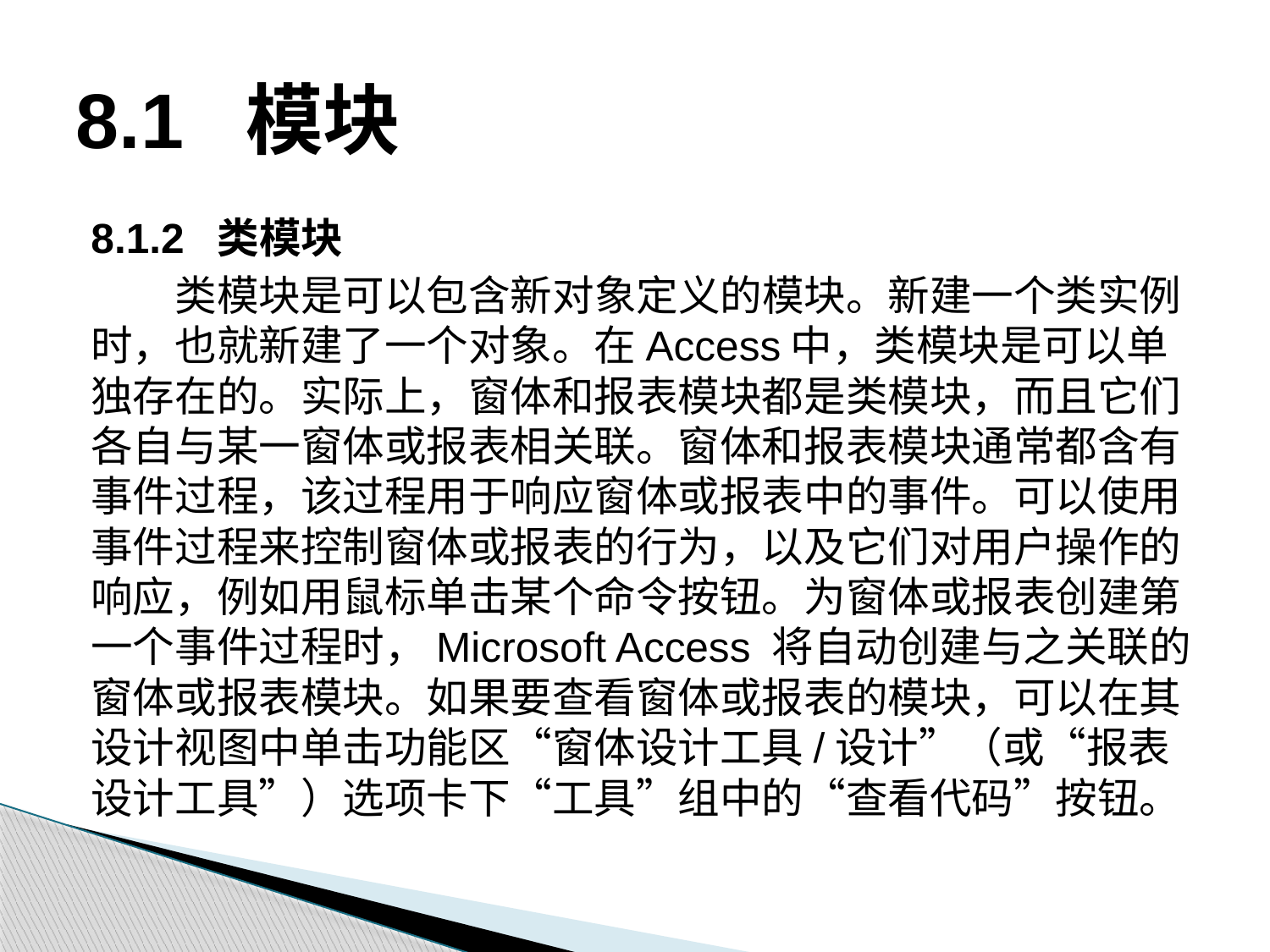

# 8.1  模块
8.1.2  类模块
类模块是可以包含新对象定义的模块。新建一个类实例时，也就新建了一个对象。在Access中，类模块是可以单独存在的。实际上，窗体和报表模块都是类模块，而且它们各自与某一窗体或报表相关联。窗体和报表模块通常都含有事件过程，该过程用于响应窗体或报表中的事件。可以使用事件过程来控制窗体或报表的行为，以及它们对用户操作的响应，例如用鼠标单击某个命令按钮。为窗体或报表创建第一个事件过程时，Microsoft Access 将自动创建与之关联的窗体或报表模块。如果要查看窗体或报表的模块，可以在其设计视图中单击功能区“窗体设计工具/设计”（或“报表设计工具”）选项卡下“工具”组中的“查看代码”按钮。